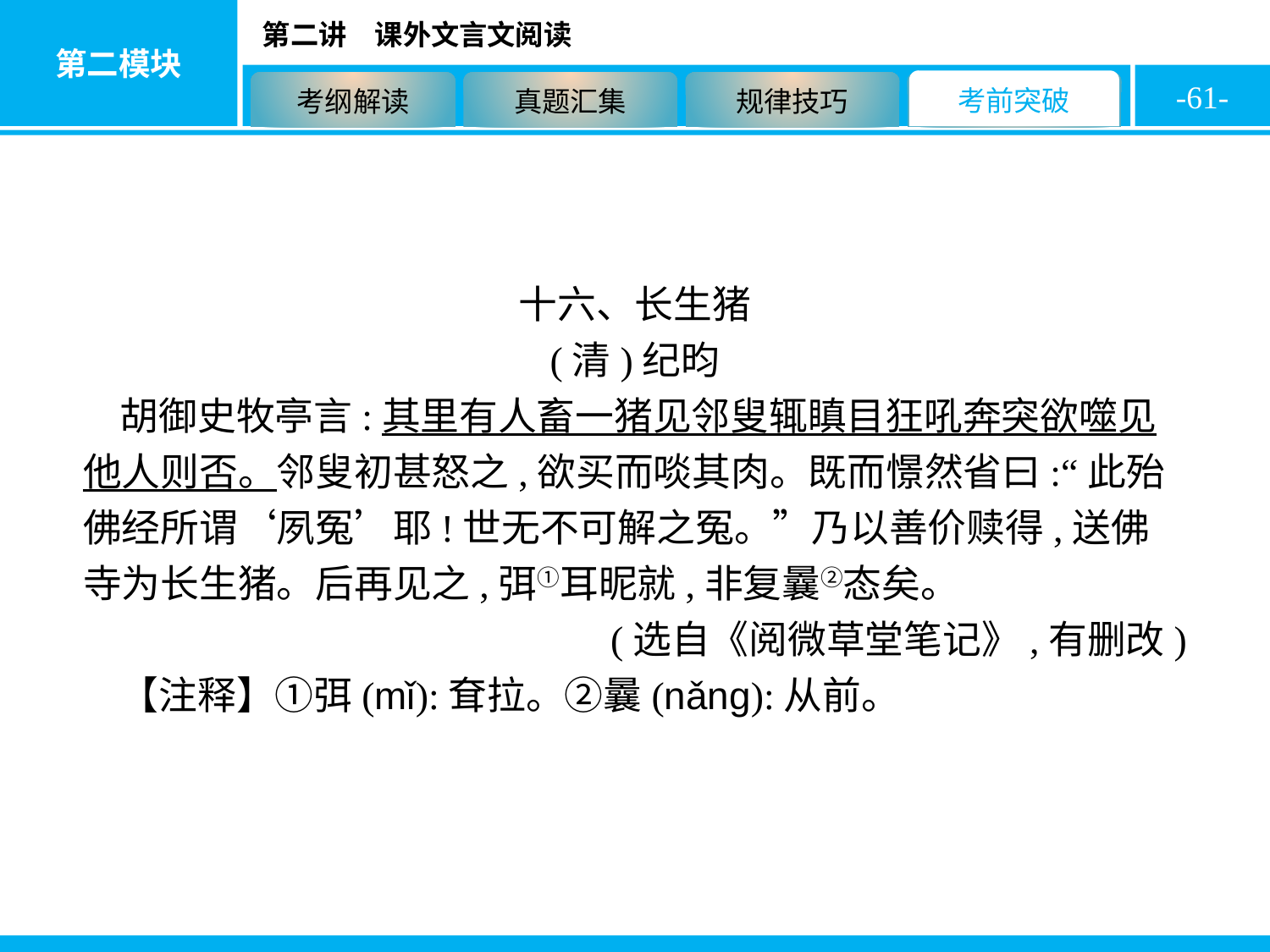

-61-
十六、长生猪
(清)纪昀
胡御史牧亭言:其里有人畜一猪见邻叟辄瞋目狂吼奔突欲噬见他人则否。邻叟初甚怒之,欲买而啖其肉。既而憬然省曰:“此殆佛经所谓‘夙冤’耶!世无不可解之冤。”乃以善价赎得,送佛寺为长生猪。后再见之,弭①耳昵就,非复曩②态矣。
(选自《阅微草堂笔记》,有删改)
【注释】①弭(mǐ):耷拉。②曩(nǎnɡ):从前。